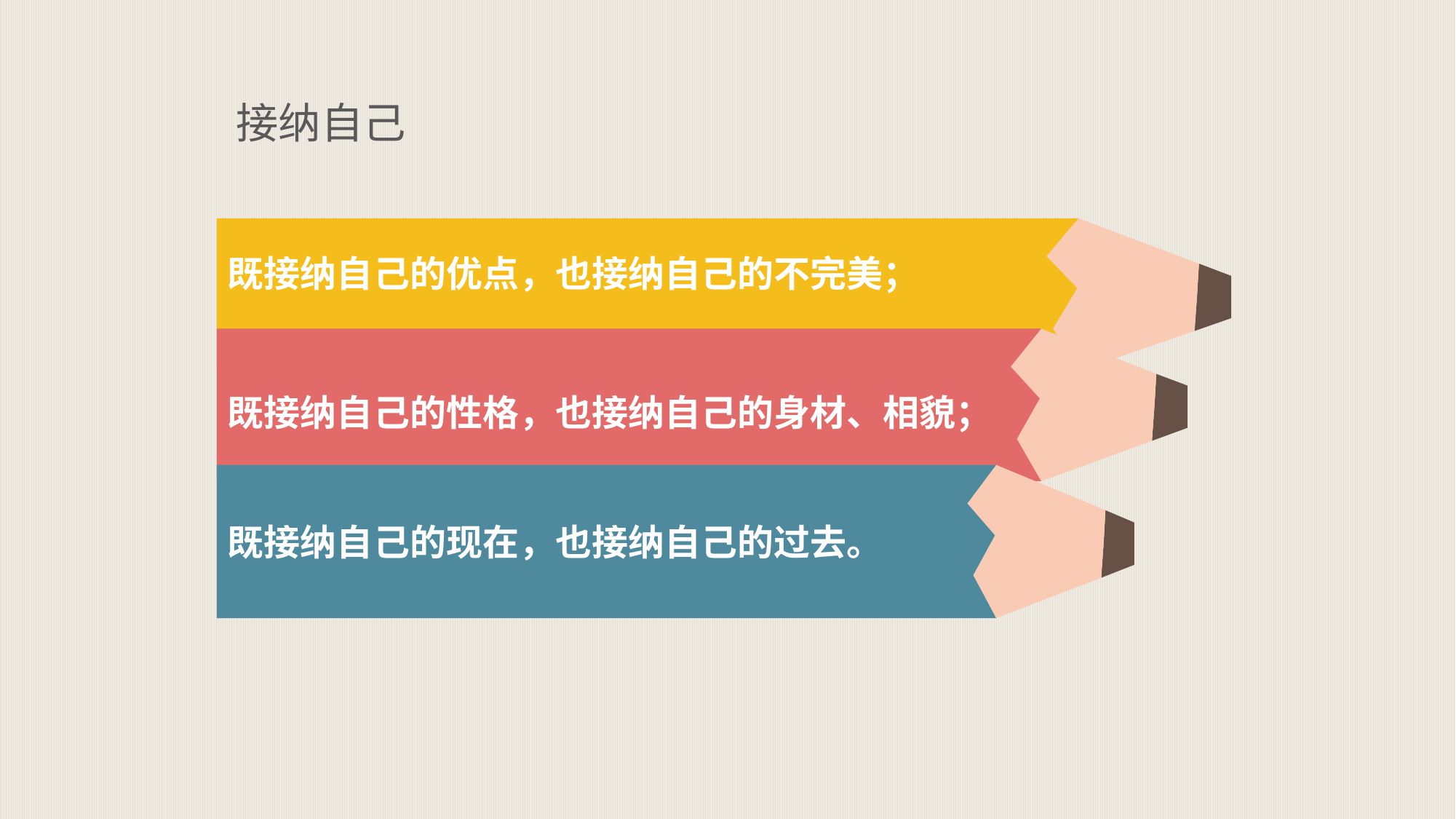

接纳自己

既接纳自己的优点，也接纳自己的不完美；

既接纳自己的性格，也接纳自己的身材、相貌；

既接纳自己的现在，也接纳自己的过去。